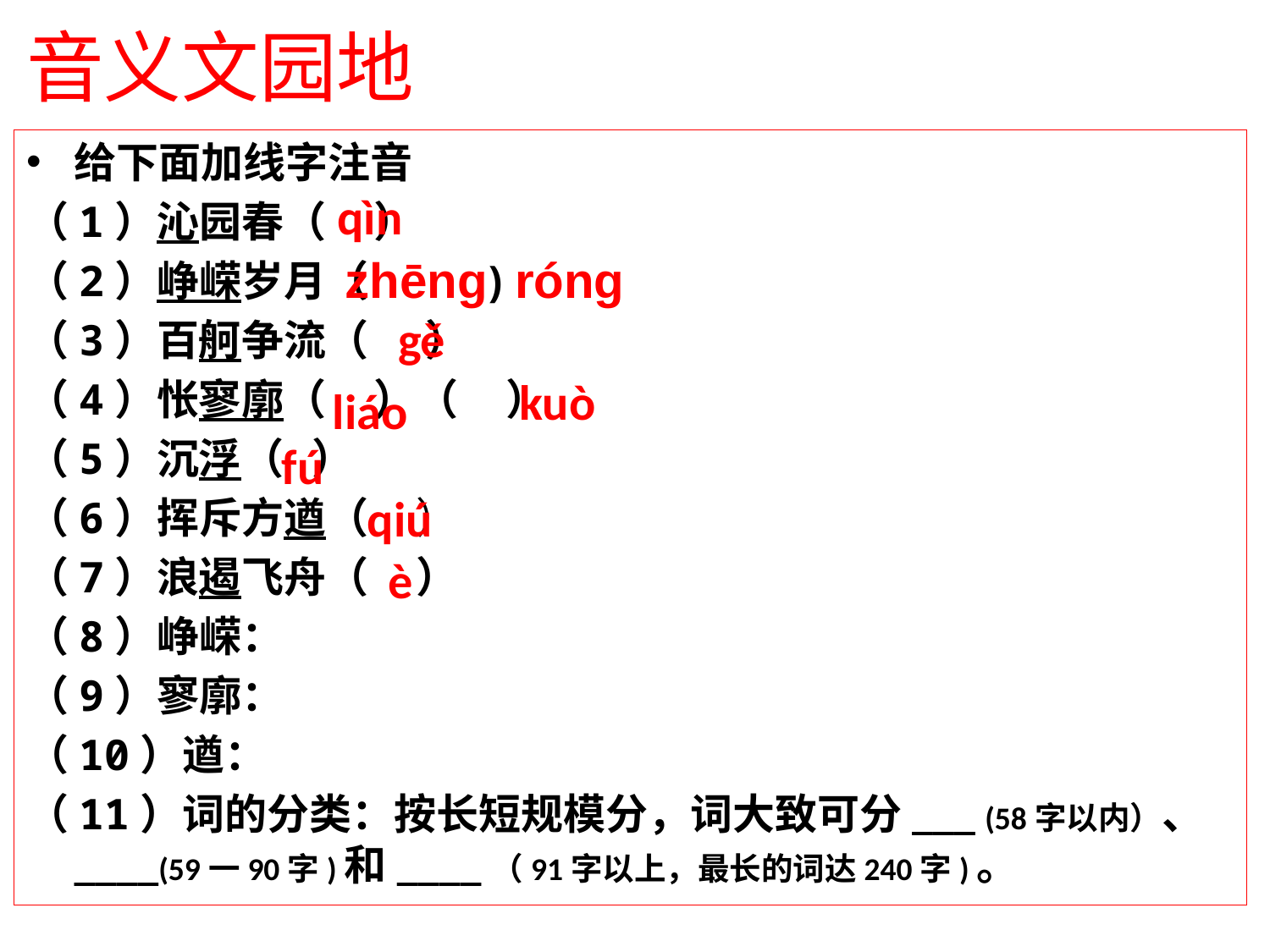

# 音义文园地
给下面加线字注音
（1）沁园春（     ）
（2）峥嵘岁月（           )
（3）百舸争流（      ）
（4）怅寥廓（     ）（     ）
（5）沉浮（   ）
（6）挥斥方遒（     ）
（7）浪遏飞舟（     ）
（8）峥嵘：
（9）寥廓：
（10）遒：
（11）词的分类：按长短规模分，词大致可分___ (58字以内）、____(59一90字)和____（91字以上，最长的词达240字)。
qìn
zhēng  róng
gě
kuò
liáo
fú
qiú
 è